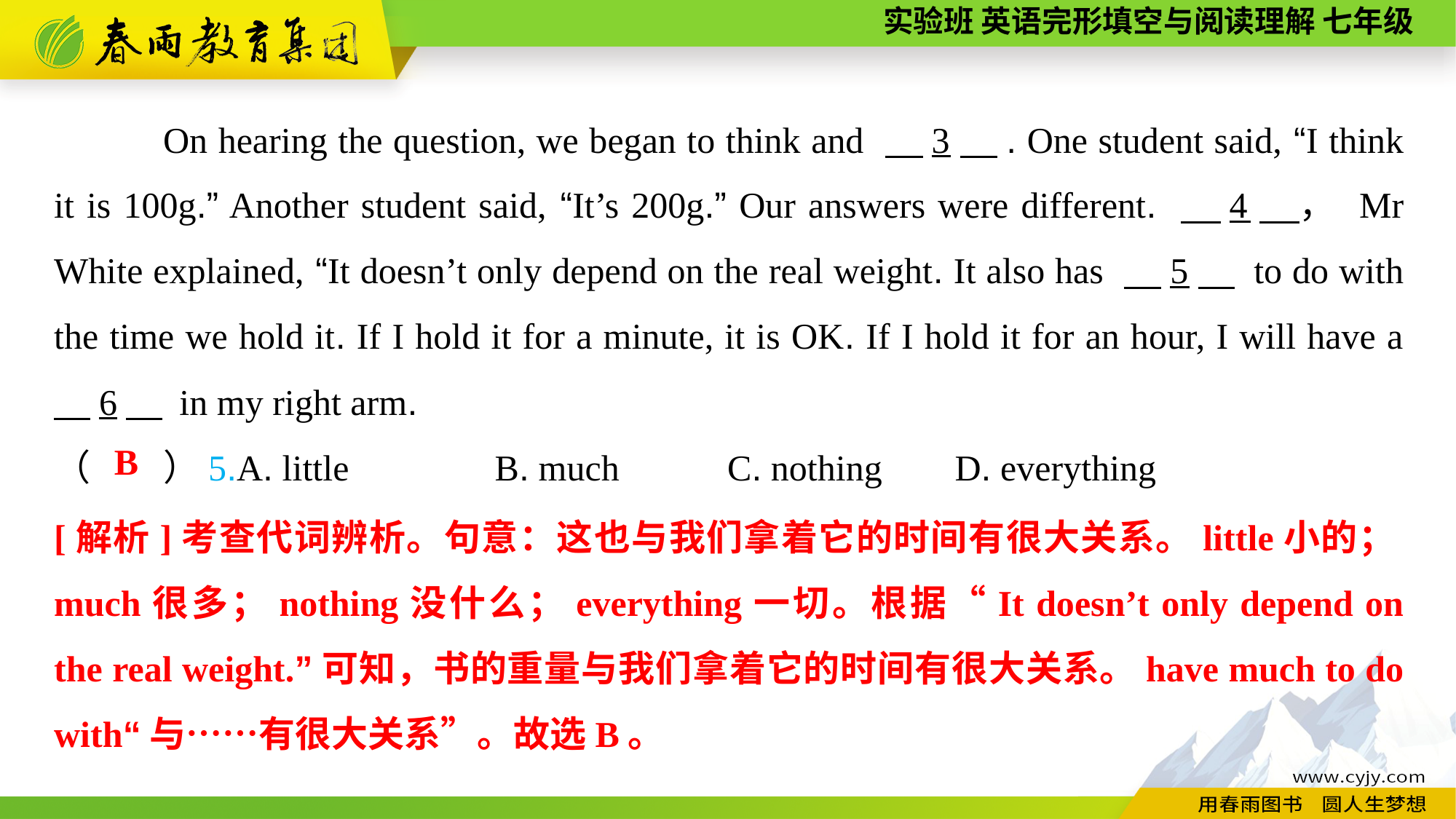

On hearing the question, we began to think and 　3　. One student said, “I think it is 100g.” Another student said, “It’s 200g.” Our answers were different. 　4　， Mr White explained, “It doesn’t only depend on the real weight. It also has 　5　 to do with the time we hold it. If I hold it for a minute, it is OK. If I hold it for an hour, I will have a 　6　 in my right arm.
（　　）5.A. little                B. much	  C. nothing	   D. everything
B
[解析]考查代词辨析。句意：这也与我们拿着它的时间有很大关系。little小的；much很多；nothing没什么；everything一切。根据“It doesn’t only depend on the real weight.”可知，书的重量与我们拿着它的时间有很大关系。have much to do with“与……有很大关系”。故选B。